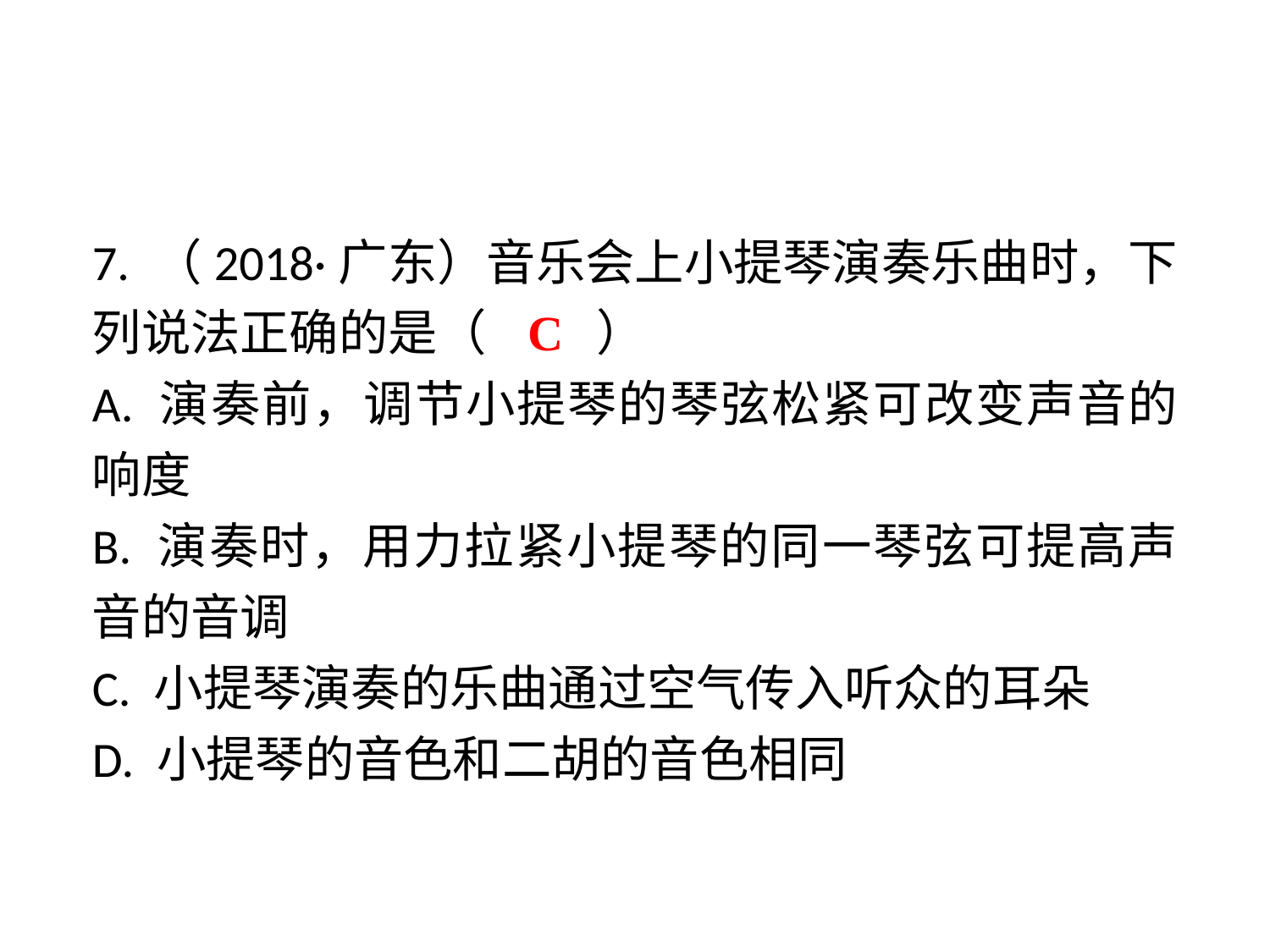

7. （2018·广东）音乐会上小提琴演奏乐曲时，下列说法正确的是（　 　）
A. 演奏前，调节小提琴的琴弦松紧可改变声音的响度
B. 演奏时，用力拉紧小提琴的同一琴弦可提高声音的音调
C. 小提琴演奏的乐曲通过空气传入听众的耳朵
D. 小提琴的音色和二胡的音色相同
C